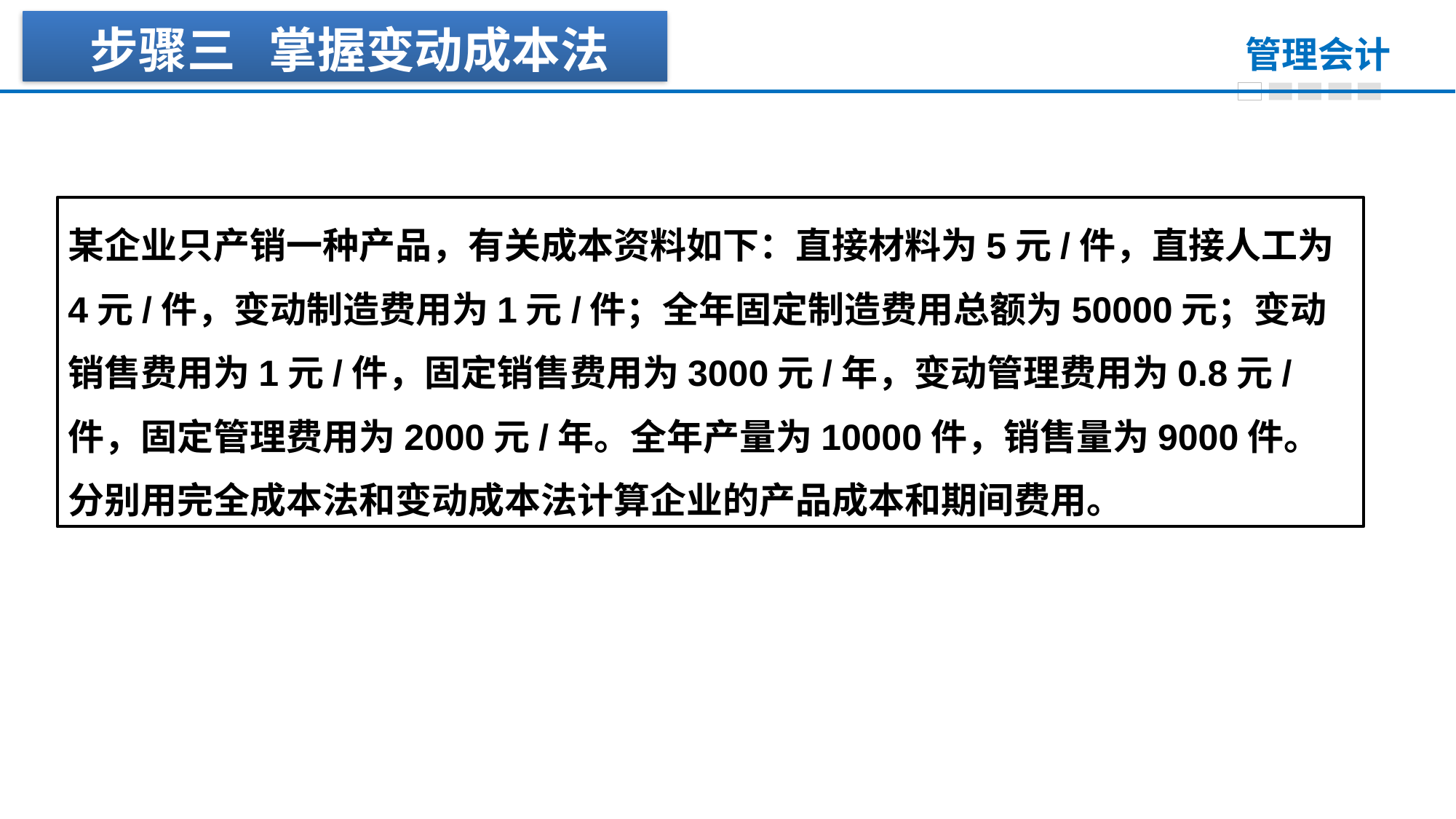

步骤三   掌握变动成本法
某企业只产销一种产品，有关成本资料如下：直接材料为5元/件，直接人工为4元/件，变动制造费用为1元/件；全年固定制造费用总额为50000元；变动销售费用为1元/件，固定销售费用为3000元/年，变动管理费用为0.8元/件，固定管理费用为2000元/年。全年产量为10000件，销售量为9000件。
分别用完全成本法和变动成本法计算企业的产品成本和期间费用。